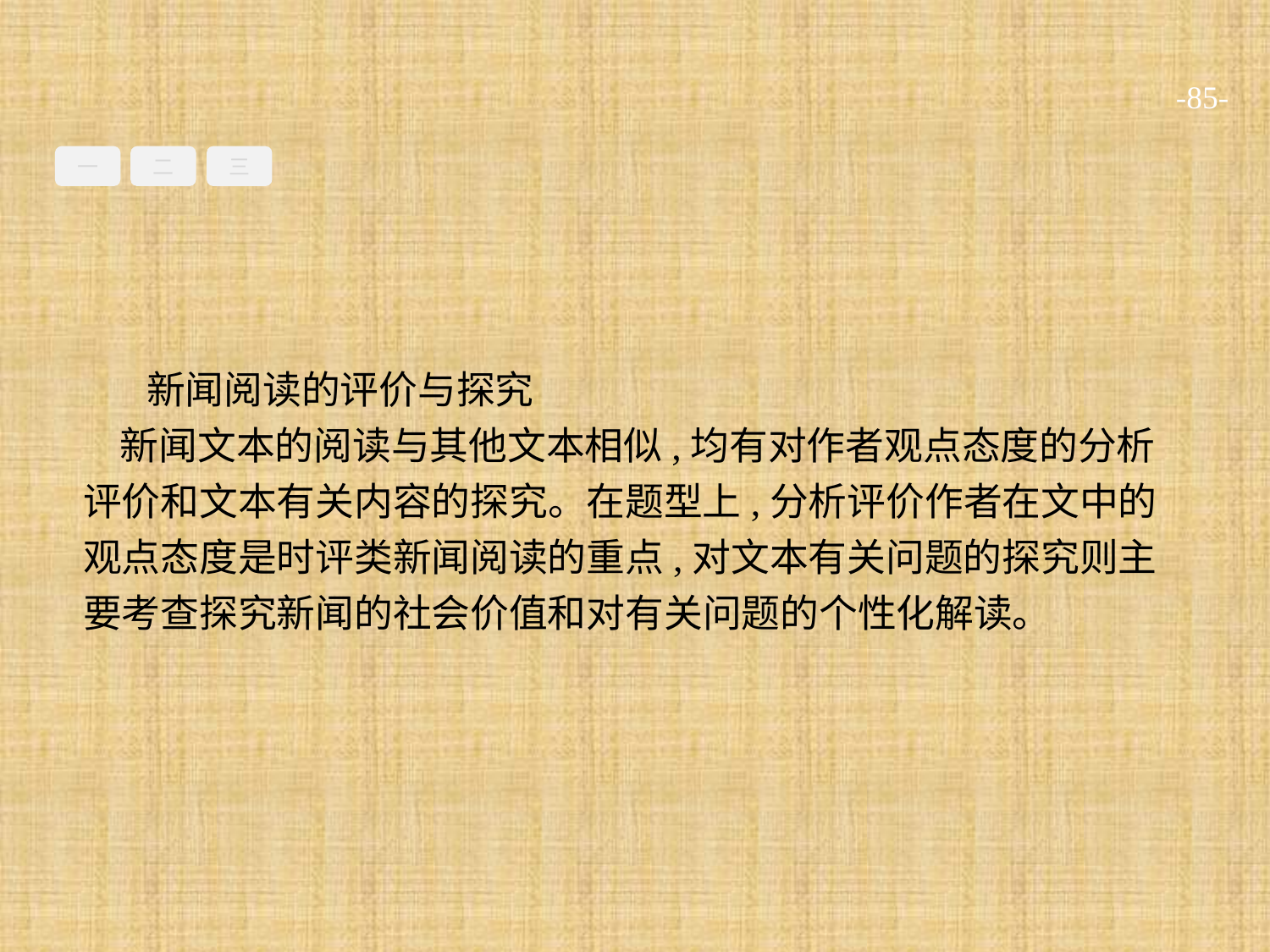

-85-
一
二
三
新闻阅读的评价与探究
新闻文本的阅读与其他文本相似,均有对作者观点态度的分析评价和文本有关内容的探究。在题型上,分析评价作者在文中的观点态度是时评类新闻阅读的重点,对文本有关问题的探究则主要考查探究新闻的社会价值和对有关问题的个性化解读。